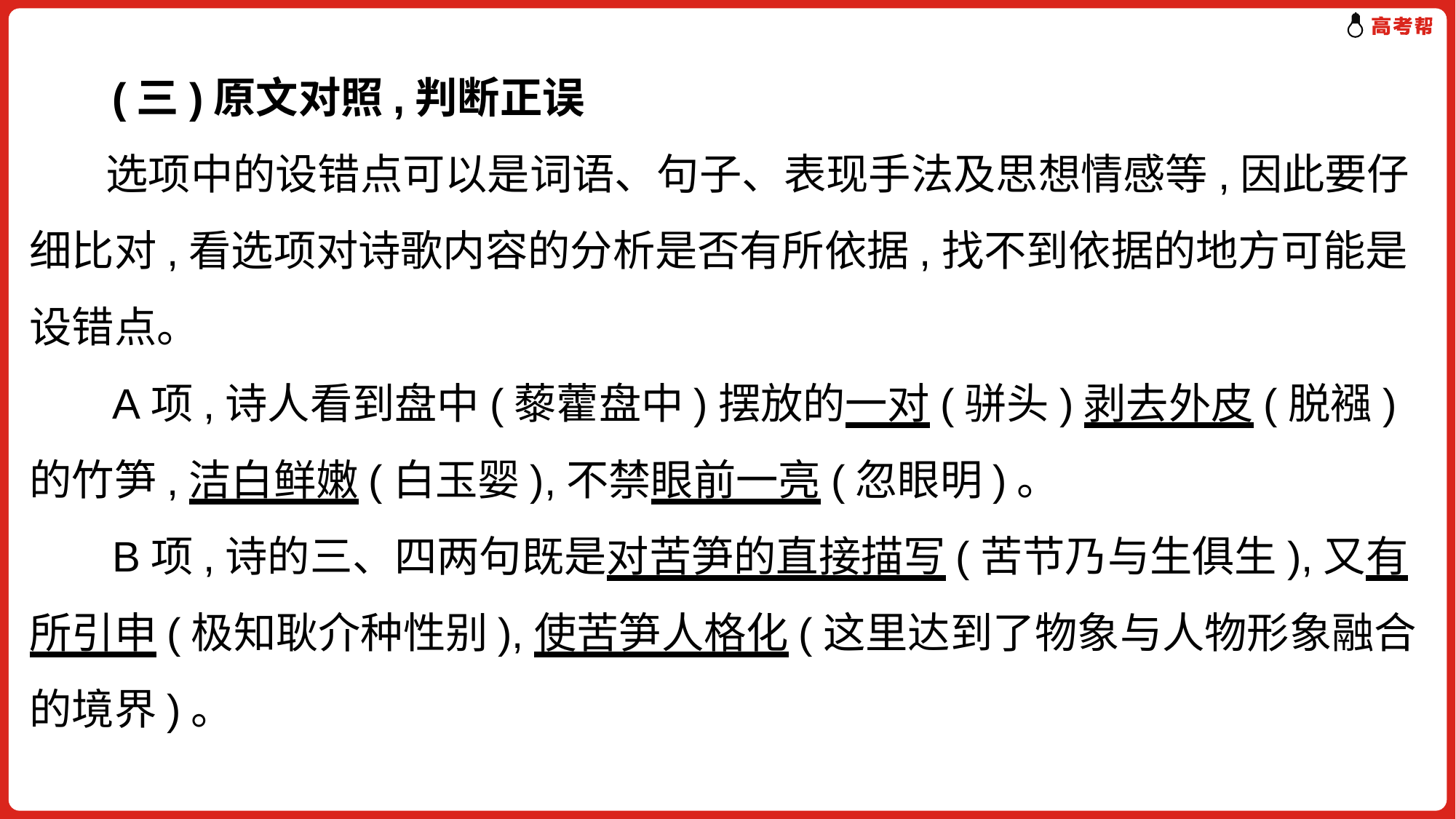

(三)原文对照,判断正误
       选项中的设错点可以是词语、句子、表现手法及思想情感等,因此要仔细比对,看选项对诗歌内容的分析是否有所依据,找不到依据的地方可能是设错点。
       A项,诗人看到盘中(藜藿盘中)摆放的一对(骈头)剥去外皮(脱襁)的竹笋,洁白鲜嫩(白玉婴),不禁眼前一亮(忽眼明)。
       B项,诗的三、四两句既是对苦笋的直接描写(苦节乃与生俱生),又有所引申(极知耿介种性别),使苦笋人格化(这里达到了物象与人物形象融合的境界)。